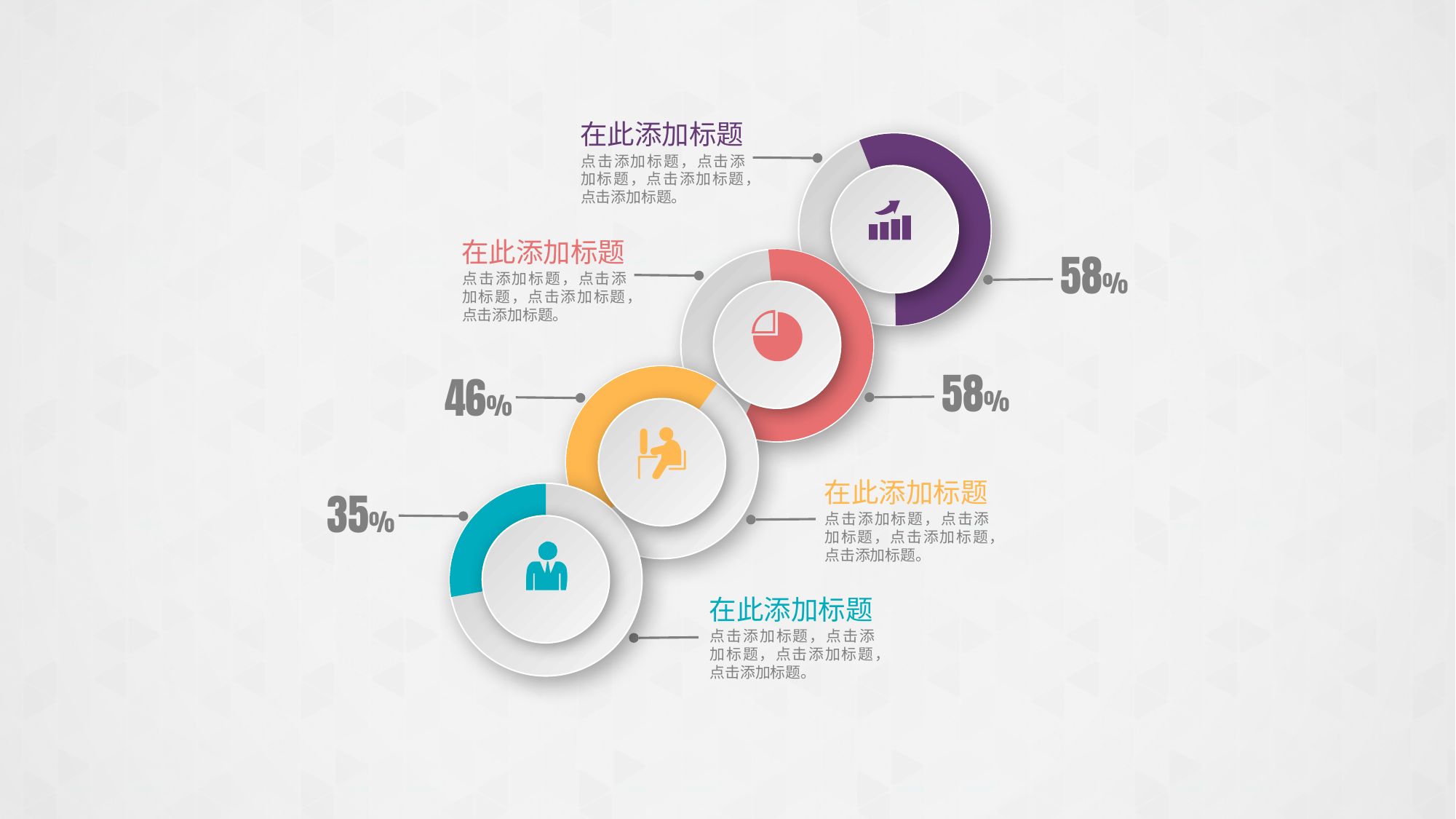

在此添加标题
点击添加标题，点击添加标题，点击添加标题，点击添加标题。

在此添加标题
点击添加标题，点击添加标题，点击添加标题，点击添加标题。
58%

58%

46%

在此添加标题
点击添加标题，点击添加标题，点击添加标题，点击添加标题。

35%

在此添加标题
点击添加标题，点击添加标题，点击添加标题，点击添加标题。